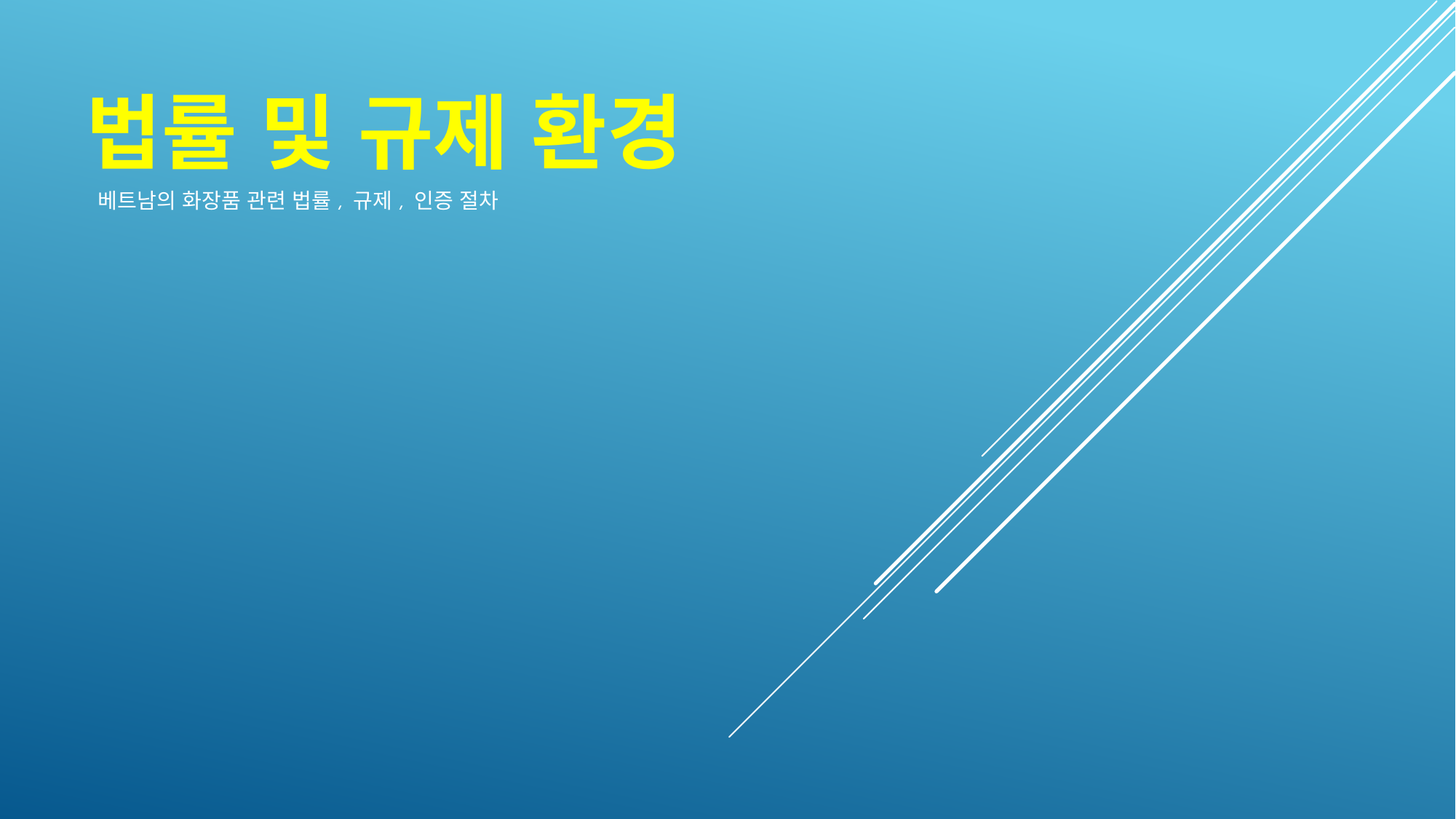

법률 및 규제 환경
 베트남의 화장품 관련 법률, 규제, 인증 절차